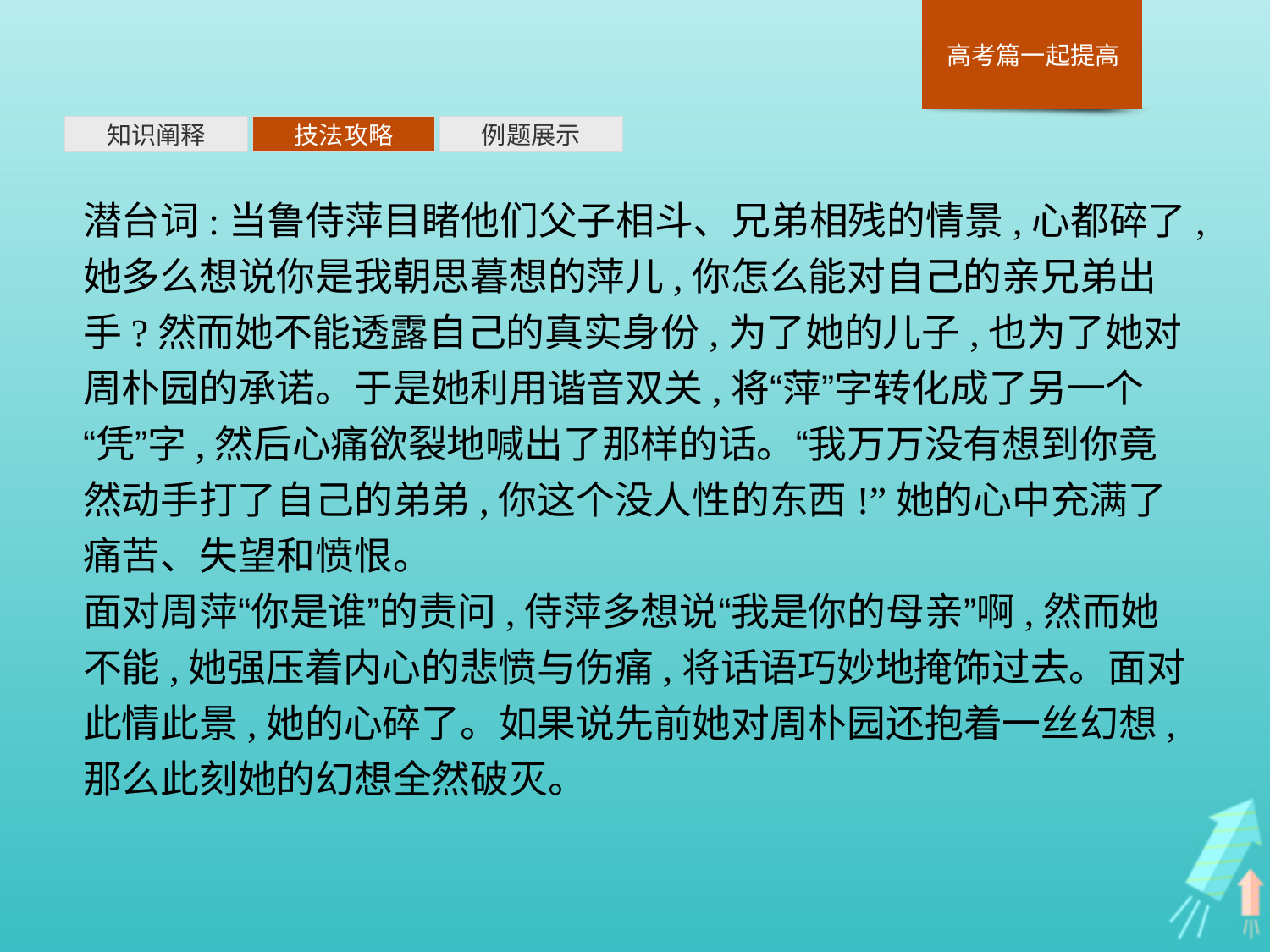

知识阐释
技法攻略
例题展示
潜台词:当鲁侍萍目睹他们父子相斗、兄弟相残的情景,心都碎了,她多么想说你是我朝思暮想的萍儿,你怎么能对自己的亲兄弟出手?然而她不能透露自己的真实身份,为了她的儿子,也为了她对周朴园的承诺。于是她利用谐音双关,将“萍”字转化成了另一个“凭”字,然后心痛欲裂地喊出了那样的话。“我万万没有想到你竟然动手打了自己的弟弟,你这个没人性的东西!”她的心中充满了痛苦、失望和愤恨。
面对周萍“你是谁”的责问,侍萍多想说“我是你的母亲”啊,然而她不能,她强压着内心的悲愤与伤痛,将话语巧妙地掩饰过去。面对此情此景,她的心碎了。如果说先前她对周朴园还抱着一丝幻想,那么此刻她的幻想全然破灭。